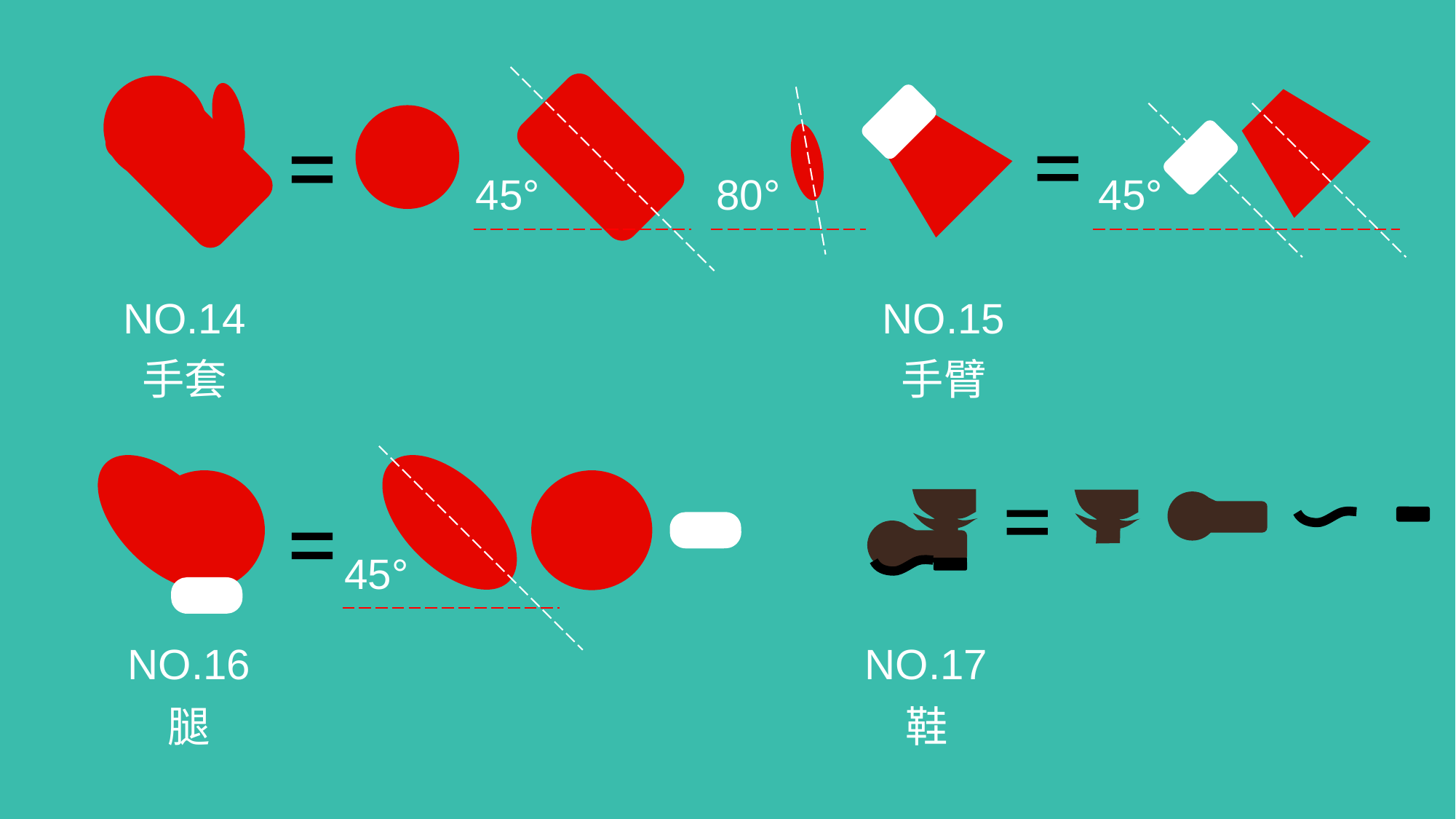

45°
45°
80°
NO.15
NO.14
手臂
手套

45°

NO.16
NO.17
腿
鞋